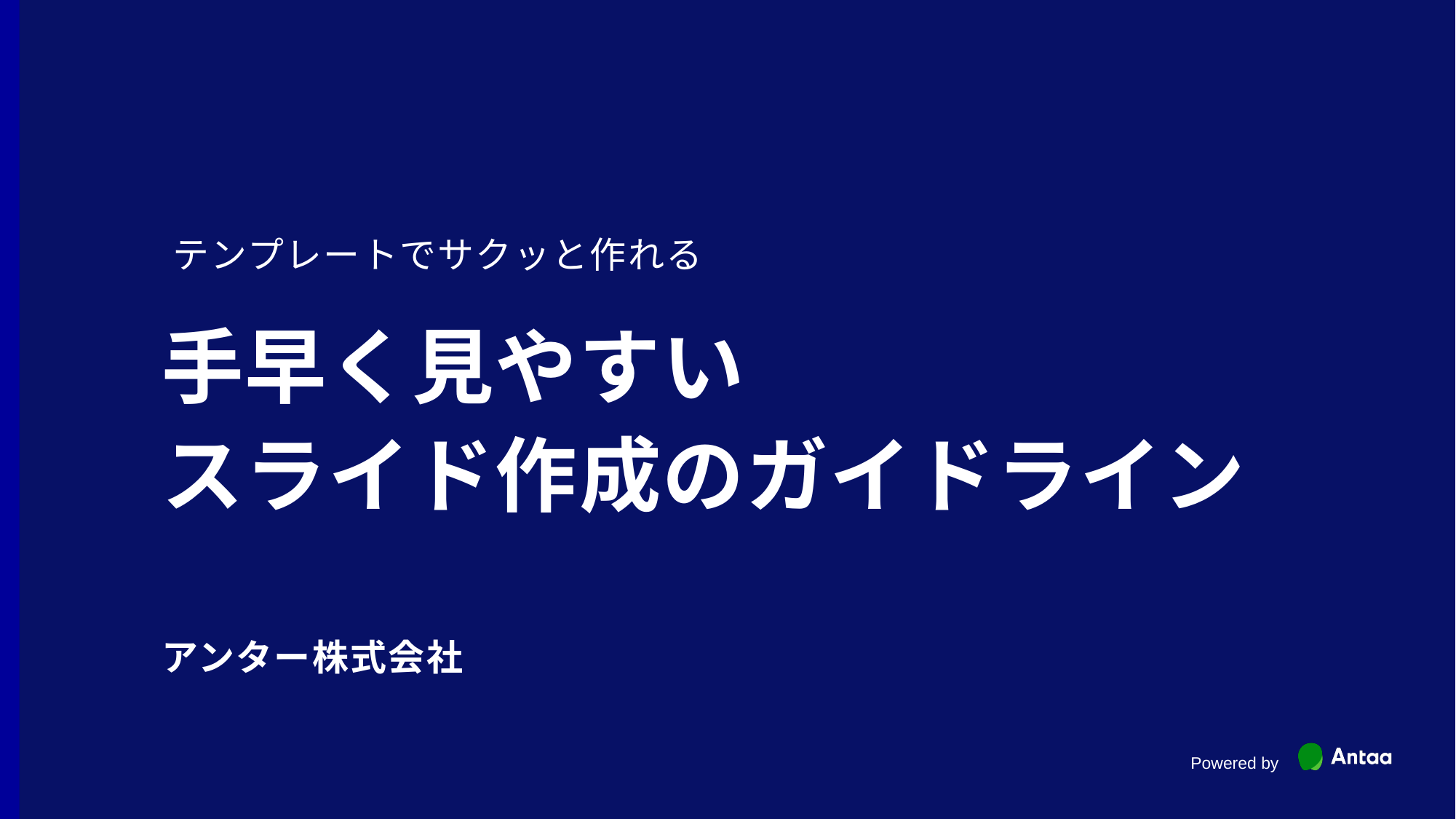

テンプレートでサクッと作れる
# 手早く見やすい スライド作成のガイドライン
アンター株式会社